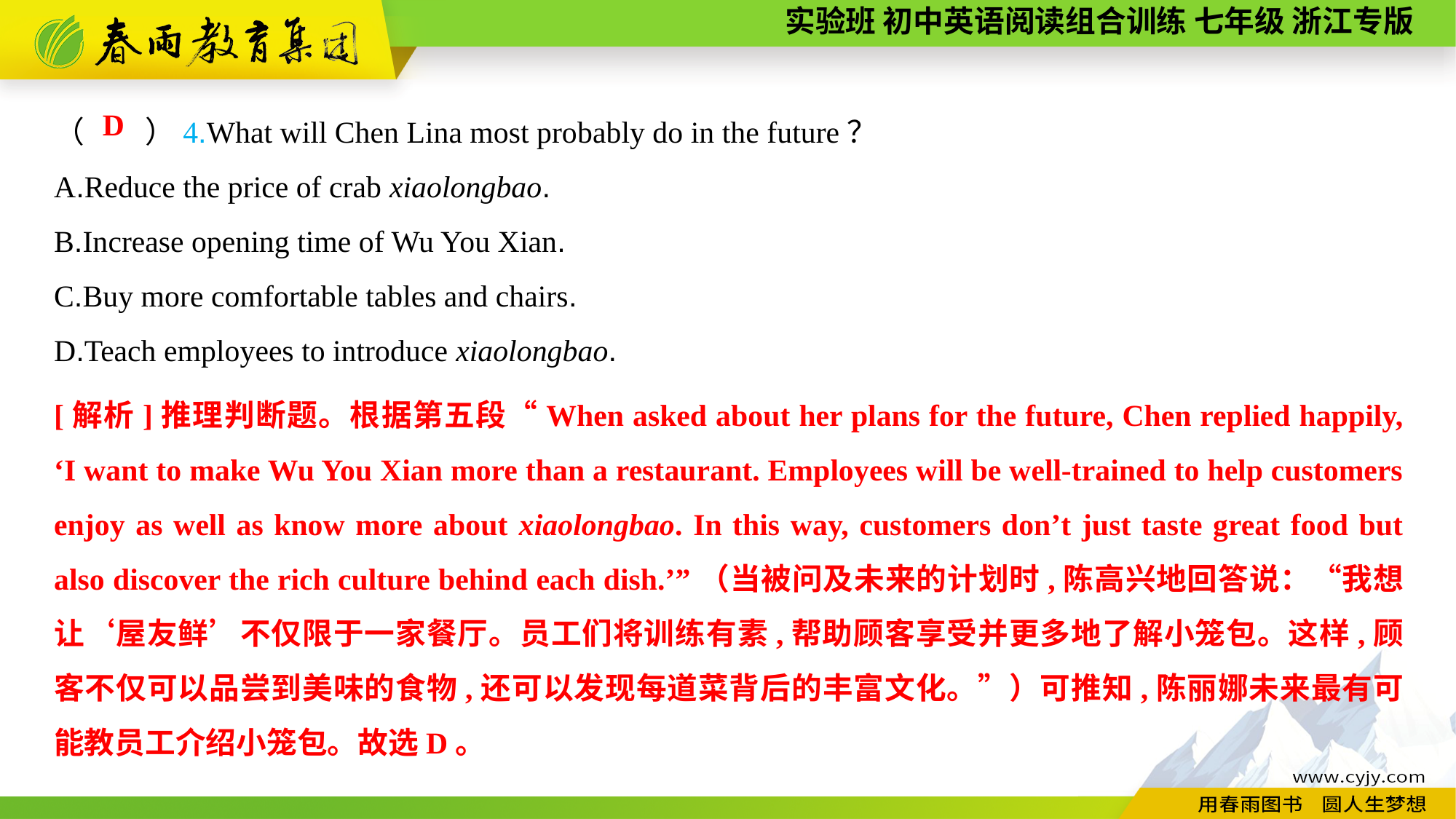

（　　）4.What will Chen Lina most probably do in the future？
A.Reduce the price of crab xiaolongbao.
B.Increase opening time of Wu You Xian.
C.Buy more comfortable tables and chairs.
D.Teach employees to introduce xiaolongbao.
D
[解析]推理判断题。根据第五段“When asked about her plans for the future, Chen replied happily, ‘I want to make Wu You Xian more than a restaurant. Employees will be well-trained to help customers enjoy as well as know more about xiaolongbao. In this way, customers don’t just taste great food but also discover the rich culture behind each dish.’”（当被问及未来的计划时,陈高兴地回答说：“我想让‘屋友鲜’不仅限于一家餐厅。员工们将训练有素,帮助顾客享受并更多地了解小笼包。这样,顾客不仅可以品尝到美味的食物,还可以发现每道菜背后的丰富文化。”）可推知,陈丽娜未来最有可能教员工介绍小笼包。故选D。